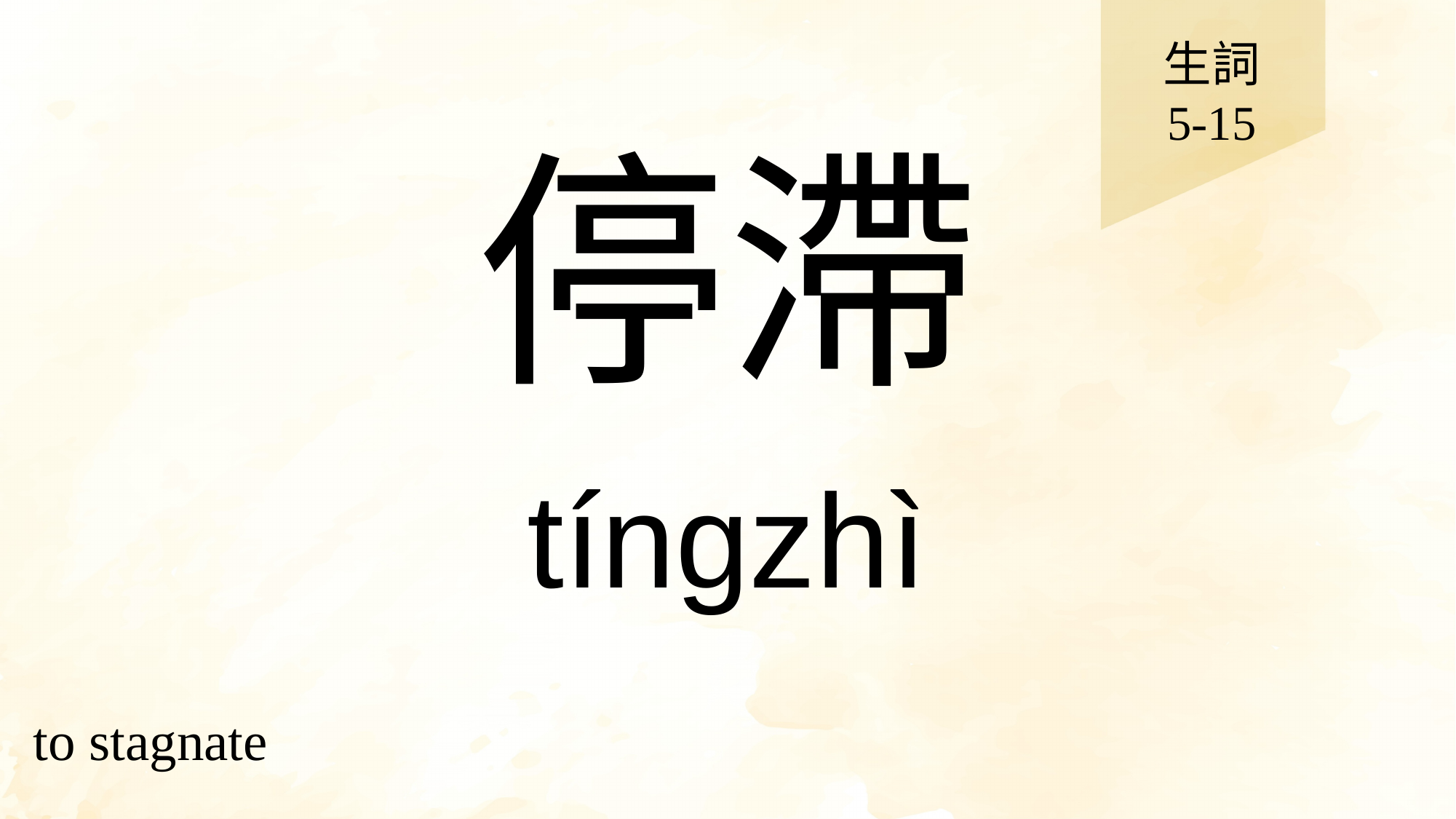

生詞
5-15
# 停滯
tíngzhì
to stagnate